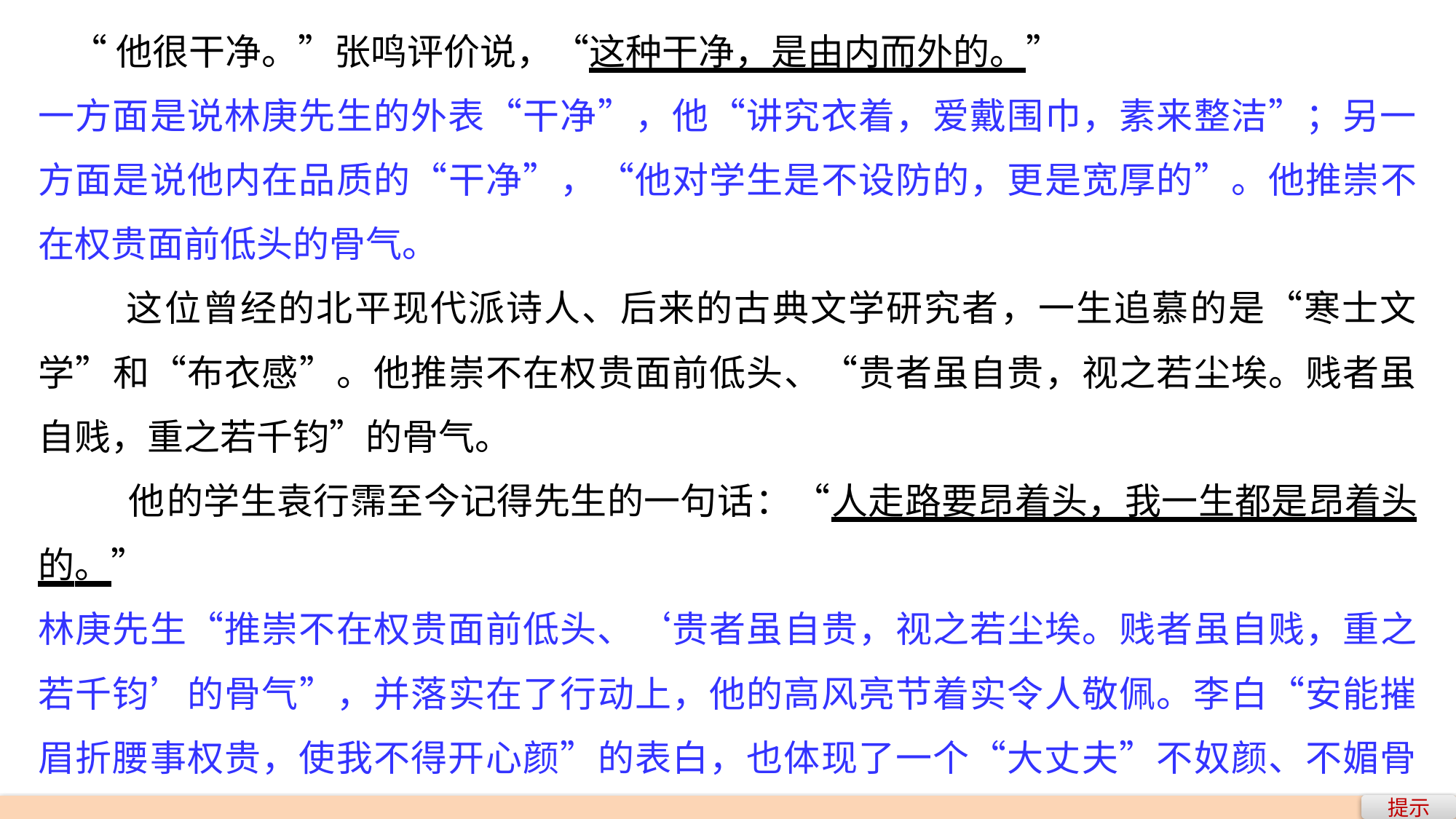

“他很干净。”张鸣评价说，“这种干净，是由内而外的。”
一方面是说林庚先生的外表“干净”，他“讲究衣着，爱戴围巾，素来整洁”；另一方面是说他内在品质的“干净”，“他对学生是不设防的，更是宽厚的”。他推崇不在权贵面前低头的骨气。
        这位曾经的北平现代派诗人、后来的古典文学研究者，一生追慕的是“寒士文学”和“布衣感”。他推崇不在权贵面前低头、“贵者虽自贵，视之若尘埃。贱者虽自贱，重之若千钧”的骨气。
        他的学生袁行霈至今记得先生的一句话：“人走路要昂着头，我一生都是昂着头的。”
林庚先生“推崇不在权贵面前低头、‘贵者虽自贵，视之若尘埃。贱者虽自贱，重之若千钧’的骨气”，并落实在了行动上，他的高风亮节着实令人敬佩。李白“安能摧眉折腰事权贵，使我不得开心颜”的表白，也体现了一个“大丈夫”不奴颜、不媚骨的高洁品质。做人就应该这样堂堂正正。
提示